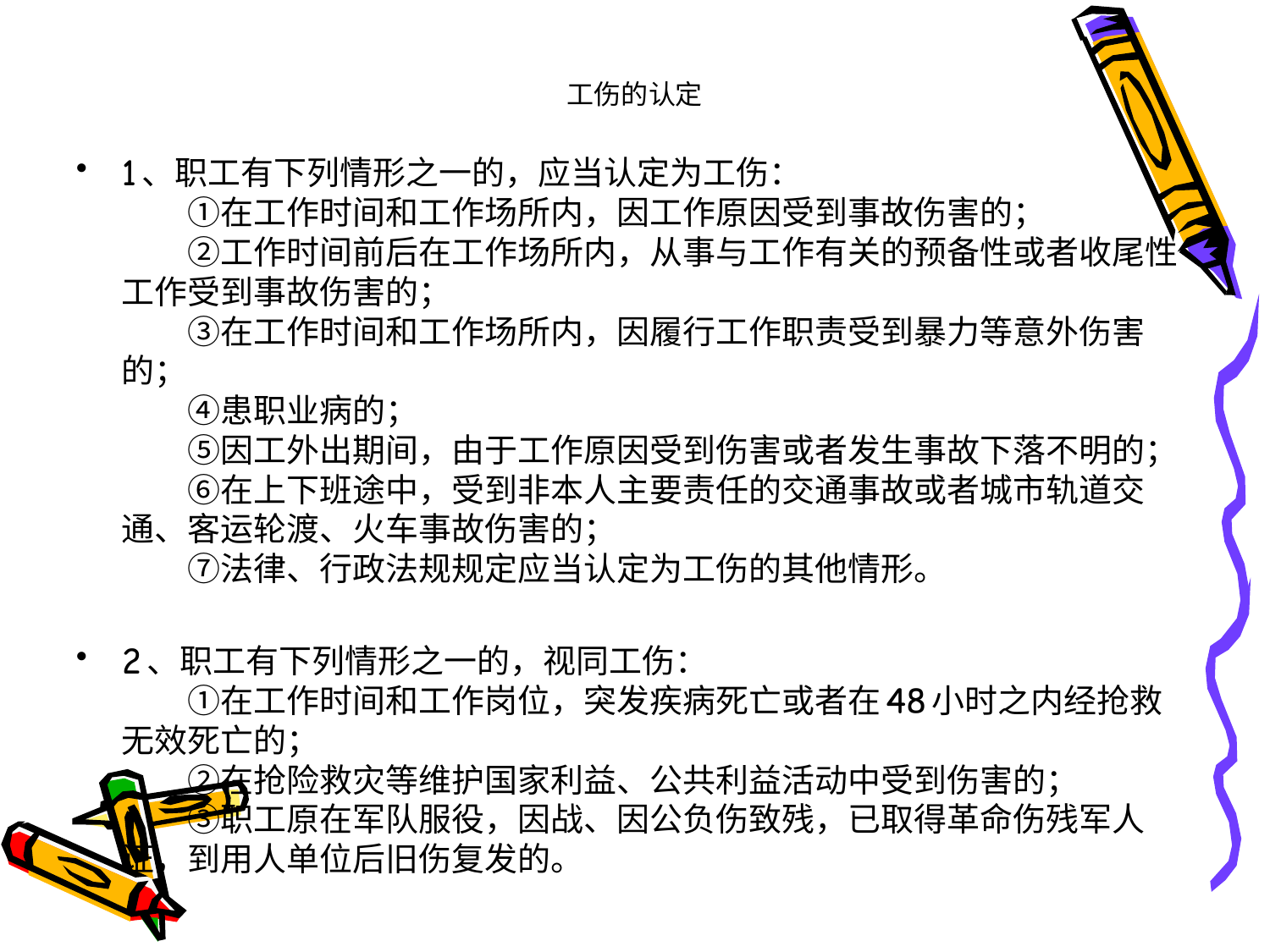

# 工伤的认定
1、职工有下列情形之一的，应当认定为工伤：
　　①在工作时间和工作场所内，因工作原因受到事故伤害的；
　　②工作时间前后在工作场所内，从事与工作有关的预备性或者收尾性工作受到事故伤害的；
　　③在工作时间和工作场所内，因履行工作职责受到暴力等意外伤害的；
　　④患职业病的；
　　⑤因工外出期间，由于工作原因受到伤害或者发生事故下落不明的；
　　⑥在上下班途中，受到非本人主要责任的交通事故或者城市轨道交通、客运轮渡、火车事故伤害的；
　　⑦法律、行政法规规定应当认定为工伤的其他情形。

2、职工有下列情形之一的，视同工伤：
　　①在工作时间和工作岗位，突发疾病死亡或者在48小时之内经抢救无效死亡的；
　　②在抢险救灾等维护国家利益、公共利益活动中受到伤害的；
　　③职工原在军队服役，因战、因公负伤致残，已取得革命伤残军人证，到用人单位后旧伤复发的。